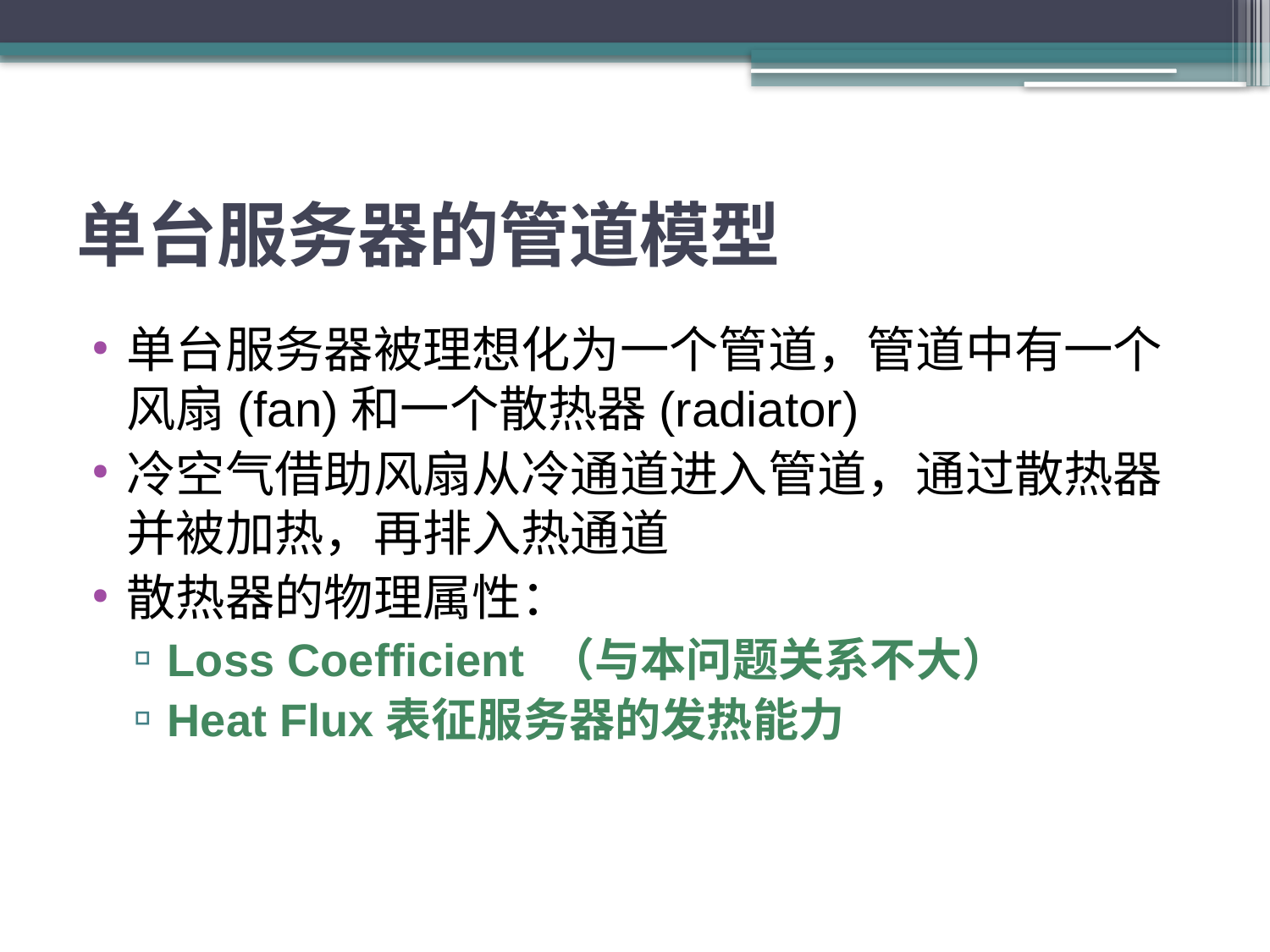

# 单台服务器的管道模型
单台服务器被理想化为一个管道，管道中有一个风扇(fan)和一个散热器(radiator)
冷空气借助风扇从冷通道进入管道，通过散热器并被加热，再排入热通道
散热器的物理属性：
Loss Coefficient （与本问题关系不大）
Heat Flux表征服务器的发热能力